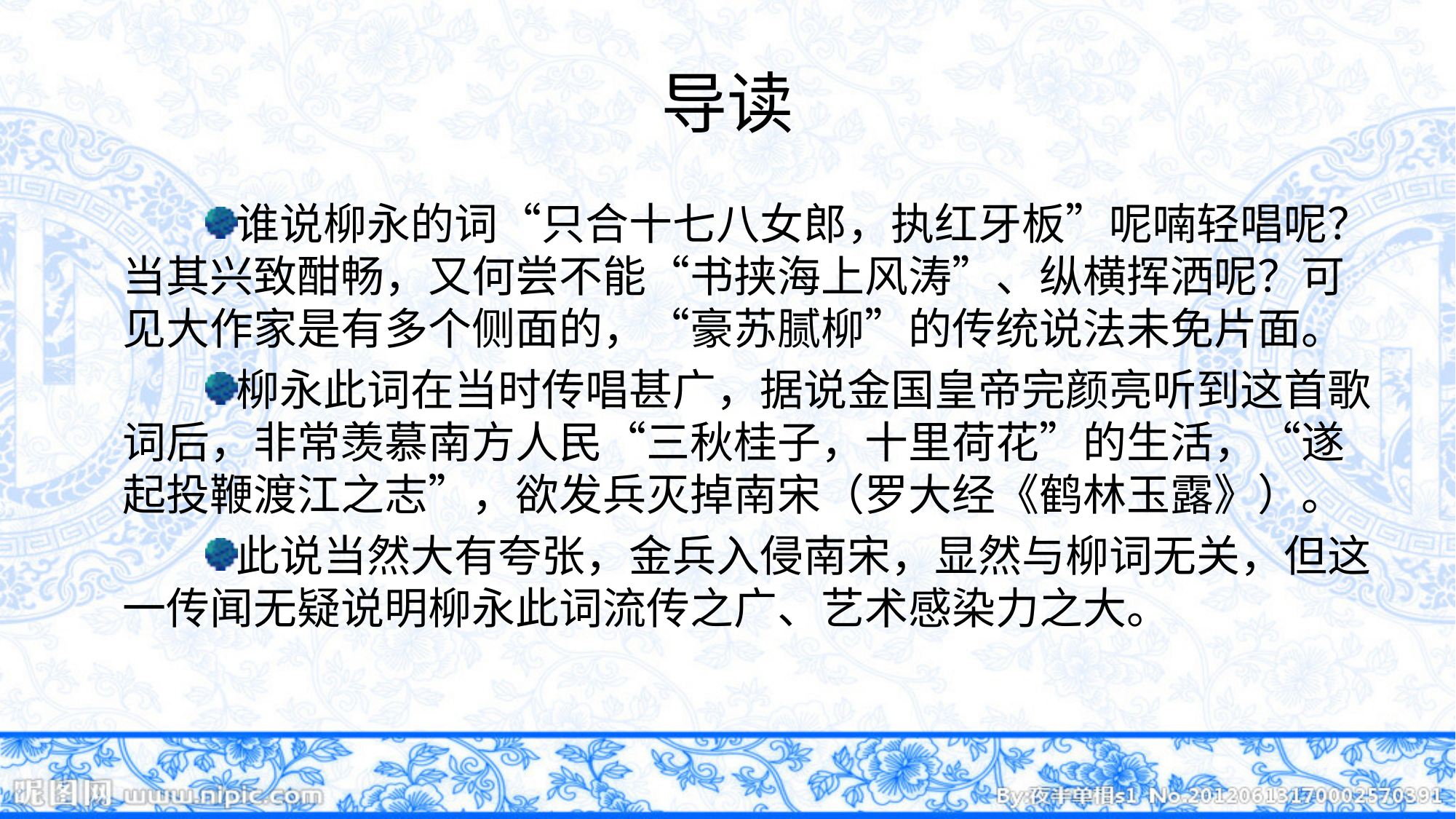

# 导读
谁说柳永的词“只合十七八女郎，执红牙板”呢喃轻唱呢？当其兴致酣畅，又何尝不能“书挟海上风涛”、纵横挥洒呢？可见大作家是有多个侧面的，“豪苏腻柳”的传统说法未免片面。
柳永此词在当时传唱甚广，据说金国皇帝完颜亮听到这首歌词后，非常羡慕南方人民“三秋桂子，十里荷花”的生活，“遂起投鞭渡江之志”，欲发兵灭掉南宋（罗大经《鹤林玉露》）。
此说当然大有夸张，金兵入侵南宋，显然与柳词无关，但这一传闻无疑说明柳永此词流传之广、艺术感染力之大。